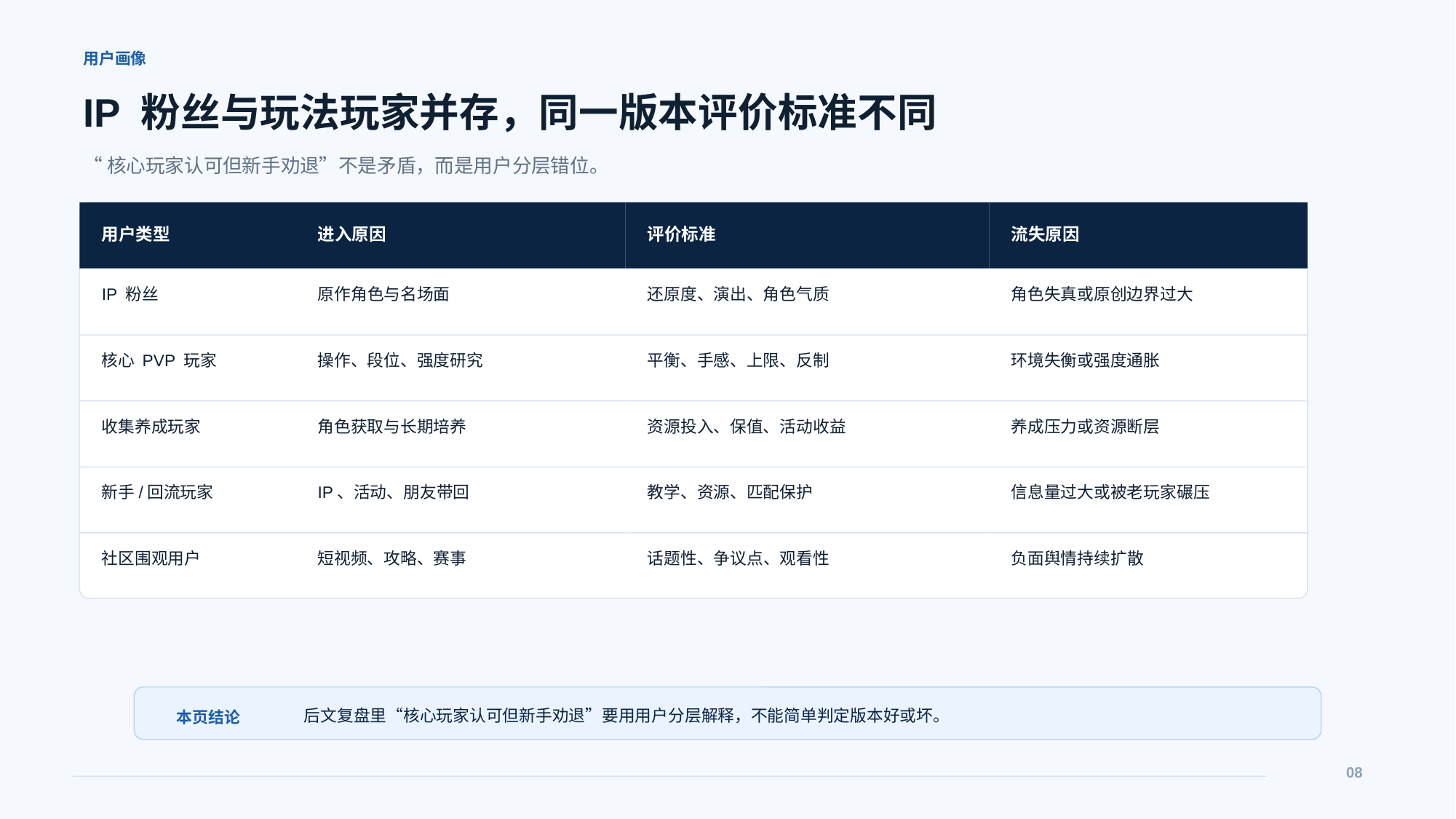

用户画像
IP 粉丝与玩法玩家并存，同一版本评价标准不同
“核心玩家认可但新手劝退”不是矛盾，而是用户分层错位。

用户类型
进入原因
评价标准
流失原因
IP 粉丝
原作角色与名场面
还原度、演出、角色气质
角色失真或原创边界过大

核心 PVP 玩家
操作、段位、强度研究
平衡、手感、上限、反制
环境失衡或强度通胀

收集养成玩家
角色获取与长期培养
资源投入、保值、活动收益
养成压力或资源断层

新手/回流玩家
IP、活动、朋友带回
教学、资源、匹配保护
信息量过大或被老玩家碾压

社区围观用户
短视频、攻略、赛事
话题性、争议点、观看性
负面舆情持续扩散

后文复盘里“核心玩家认可但新手劝退”要用用户分层解释，不能简单判定版本好或坏。
本页结论
08